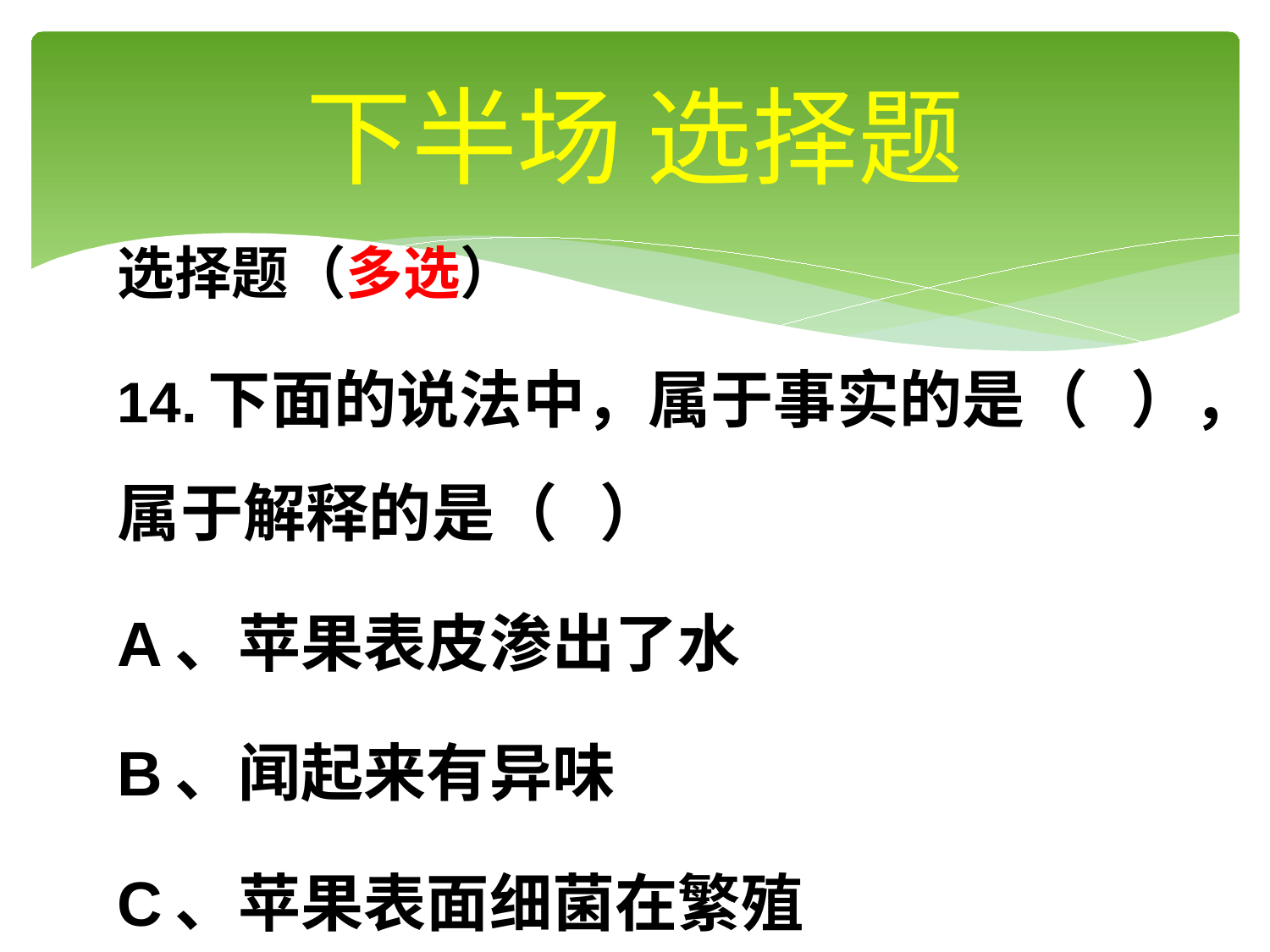

# 下半场 选择题
选择题（多选）
14.下面的说法中，属于事实的是（   ），属于解释的是（   ）
A、苹果表皮渗出了水
B、闻起来有异味
C、苹果表面细菌在繁殖